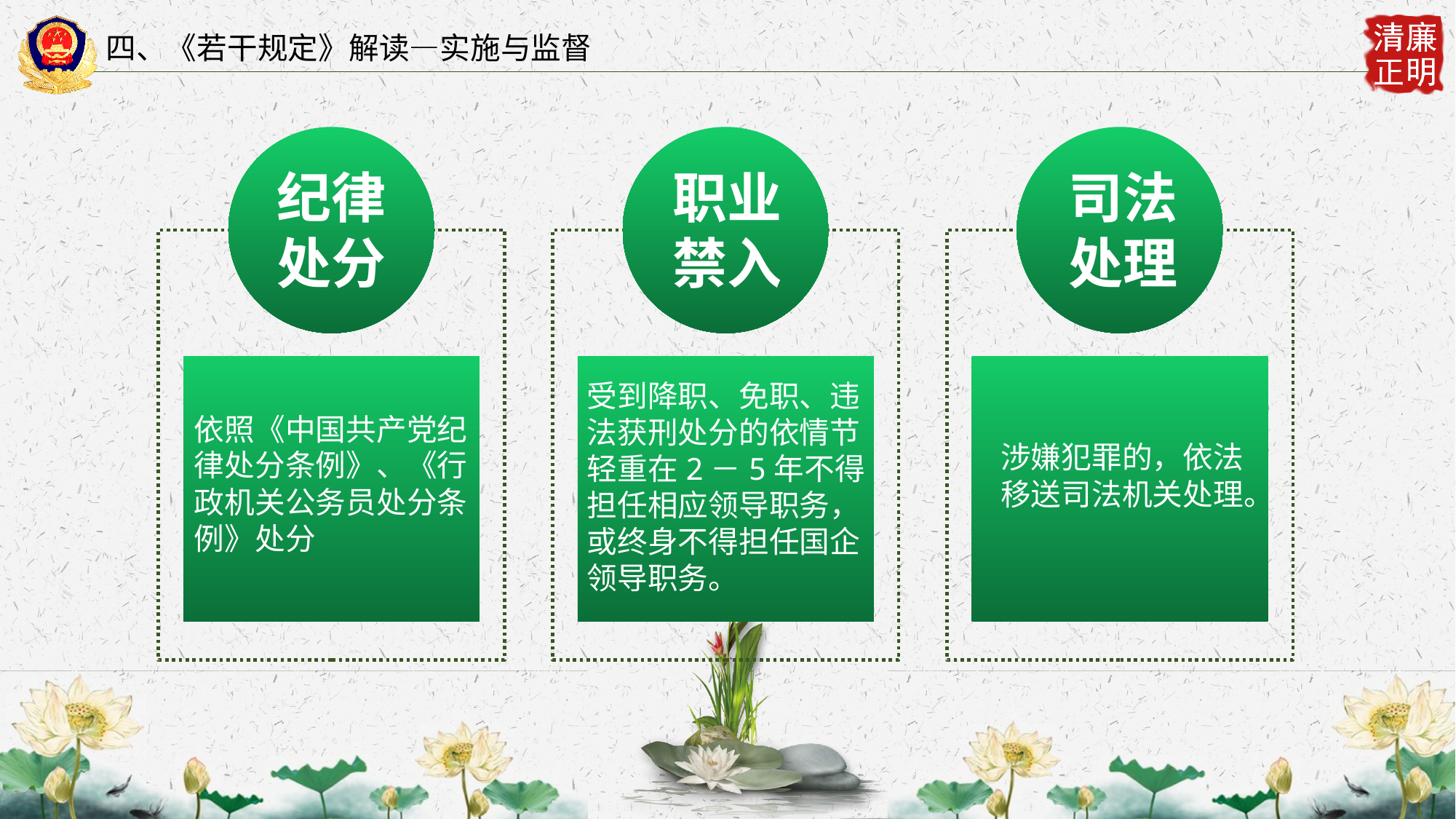

四、《若干规定》解读—实施与监督

纪律处分
职业禁入
司法处理

受到降职、免职、违法获刑处分的依情节轻重在2－5年不得担任相应领导职务，或终身不得担任国企领导职务。
依照《中国共产党纪律处分条例》、《行政机关公务员处分条例》处分
涉嫌犯罪的，依法移送司法机关处理。